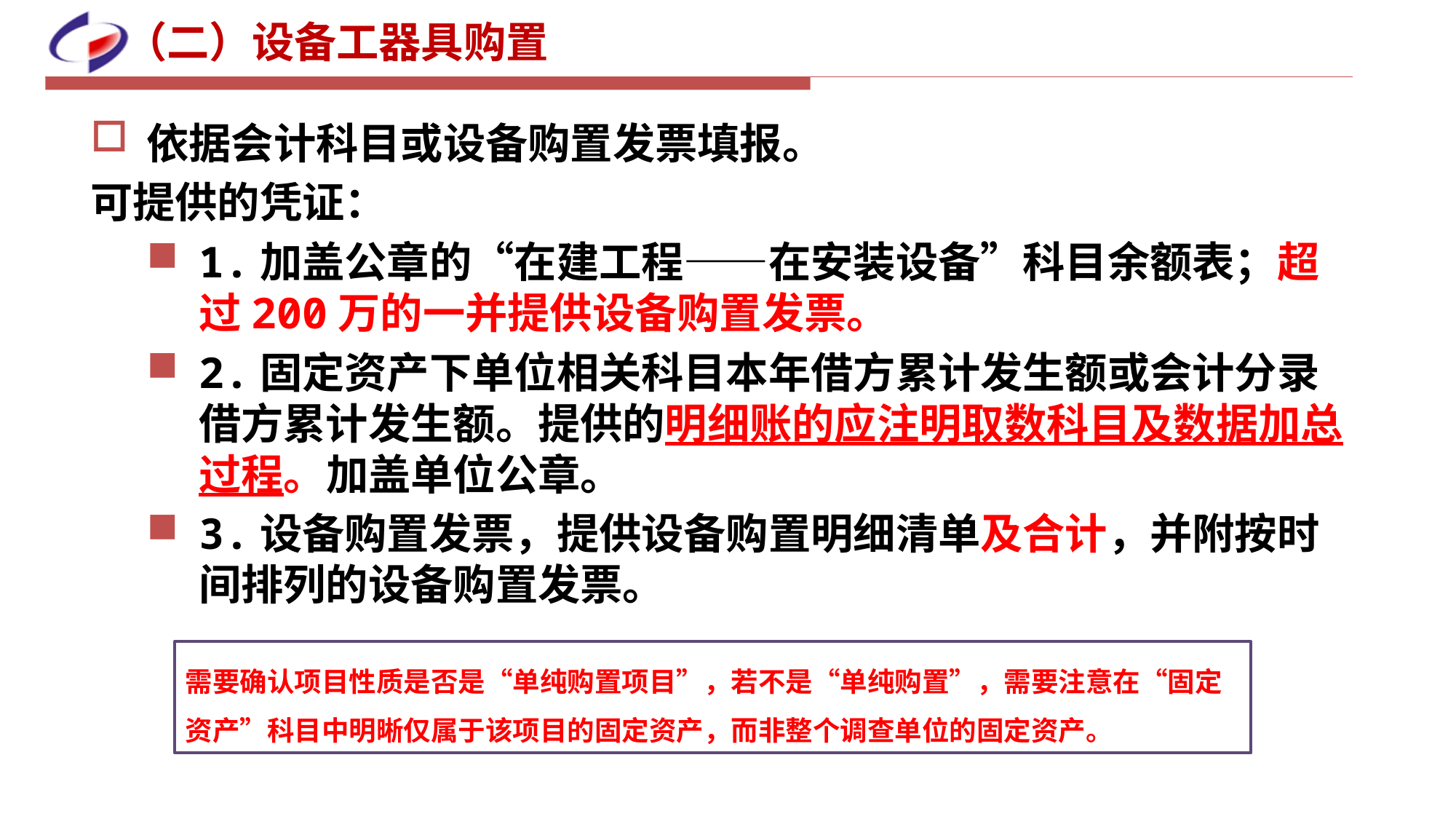

# （二）设备工器具购置
依据会计科目或设备购置发票填报。
可提供的凭证：
1.加盖公章的“在建工程——在安装设备”科目余额表；超过200万的一并提供设备购置发票。
2.固定资产下单位相关科目本年借方累计发生额或会计分录借方累计发生额。提供的明细账的应注明取数科目及数据加总过程。加盖单位公章。
3.设备购置发票，提供设备购置明细清单及合计，并附按时间排列的设备购置发票。
需要确认项目性质是否是“单纯购置项目”，若不是“单纯购置”，需要注意在“固定资产”科目中明晰仅属于该项目的固定资产，而非整个调查单位的固定资产。